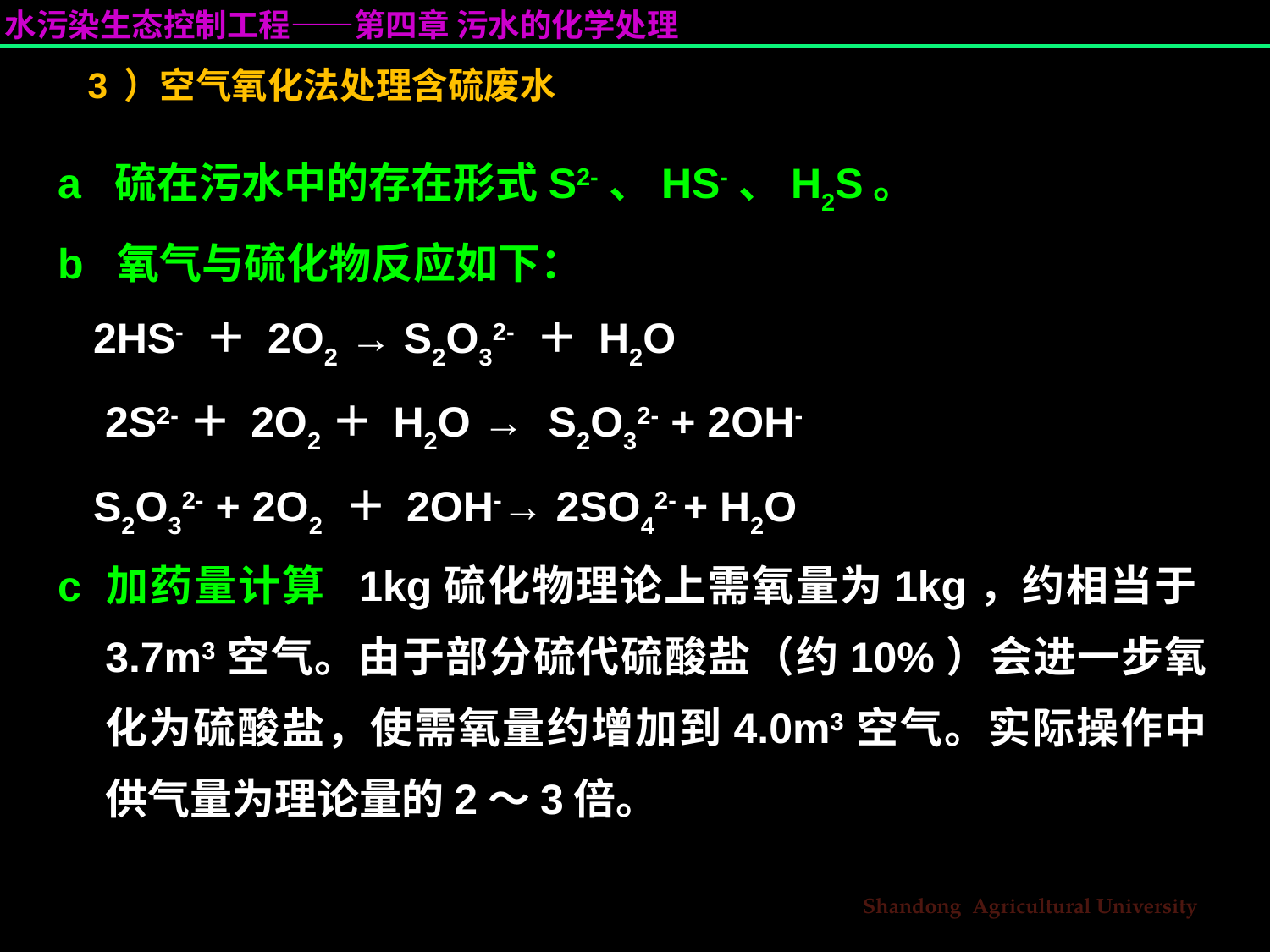

# 3 ）空气氧化法处理含硫废水
a  硫在污水中的存在形式S2-、HS-、H2S。
b  氧气与硫化物反应如下：
   2HS- ＋ 2O2 → S2O32- ＋ H2O
    2S2-＋ 2O2＋ H2O →  S2O32- + 2OH-
   S2O32- + 2O2 ＋ 2OH-→ 2SO42- + H2O
c 加药量计算  1kg硫化物理论上需氧量为1kg，约相当于3.7m3空气。由于部分硫代硫酸盐（约10%）会进一步氧化为硫酸盐，使需氧量约增加到4.0m3空气。实际操作中供气量为理论量的2～3倍。